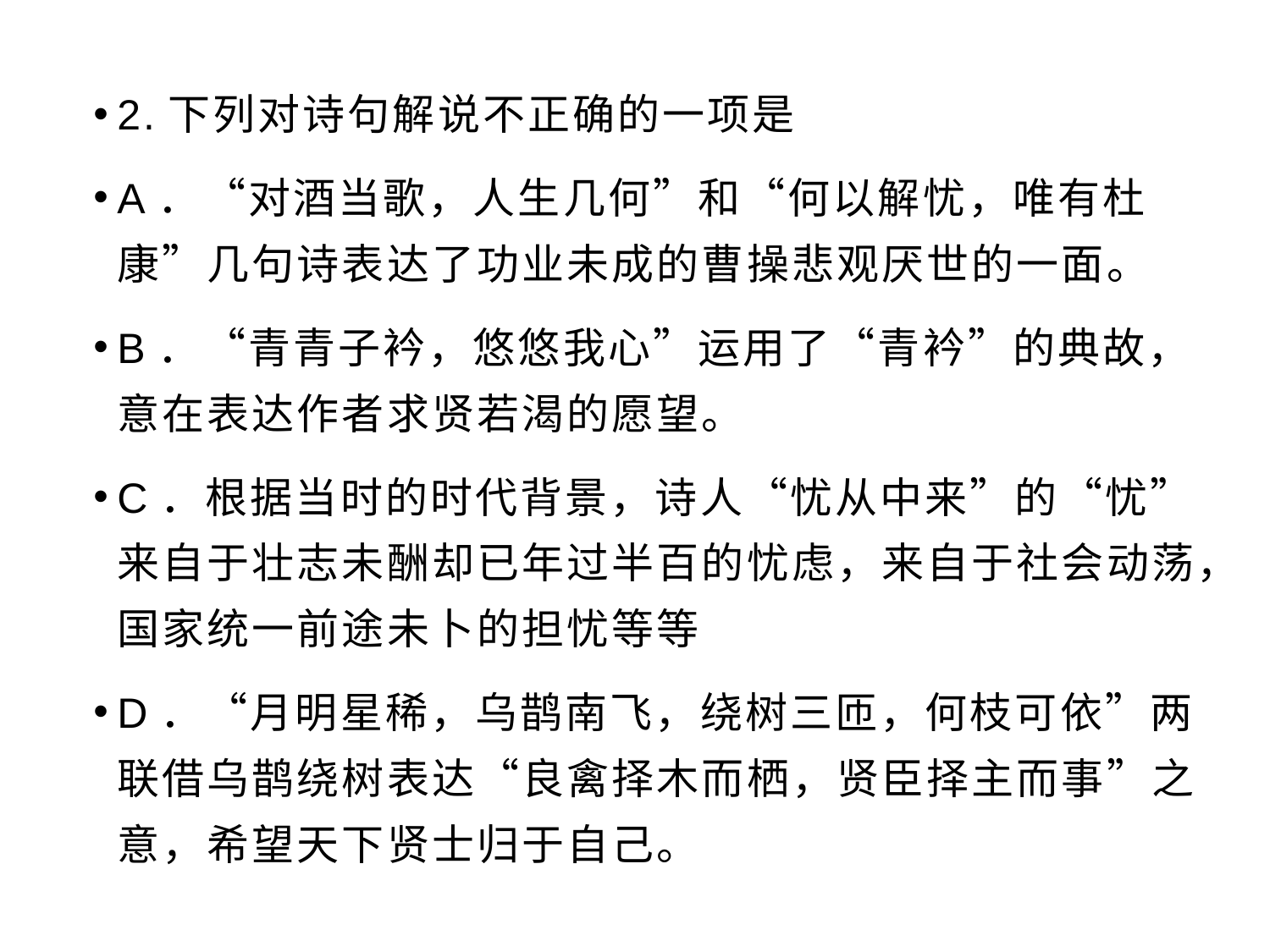

2.下列对诗句解说不正确的一项是
A．“对酒当歌，人生几何”和“何以解忧，唯有杜康”几句诗表达了功业未成的曹操悲观厌世的一面。
B．“青青子衿，悠悠我心”运用了“青衿”的典故，意在表达作者求贤若渴的愿望。
C．根据当时的时代背景，诗人“忧从中来”的“忧”来自于壮志未酬却已年过半百的忧虑，来自于社会动荡，国家统一前途未卜的担忧等等
D．“月明星稀，乌鹊南飞，绕树三匝，何枝可依”两联借乌鹊绕树表达“良禽择木而栖，贤臣择主而事”之意，希望天下贤士归于自己。